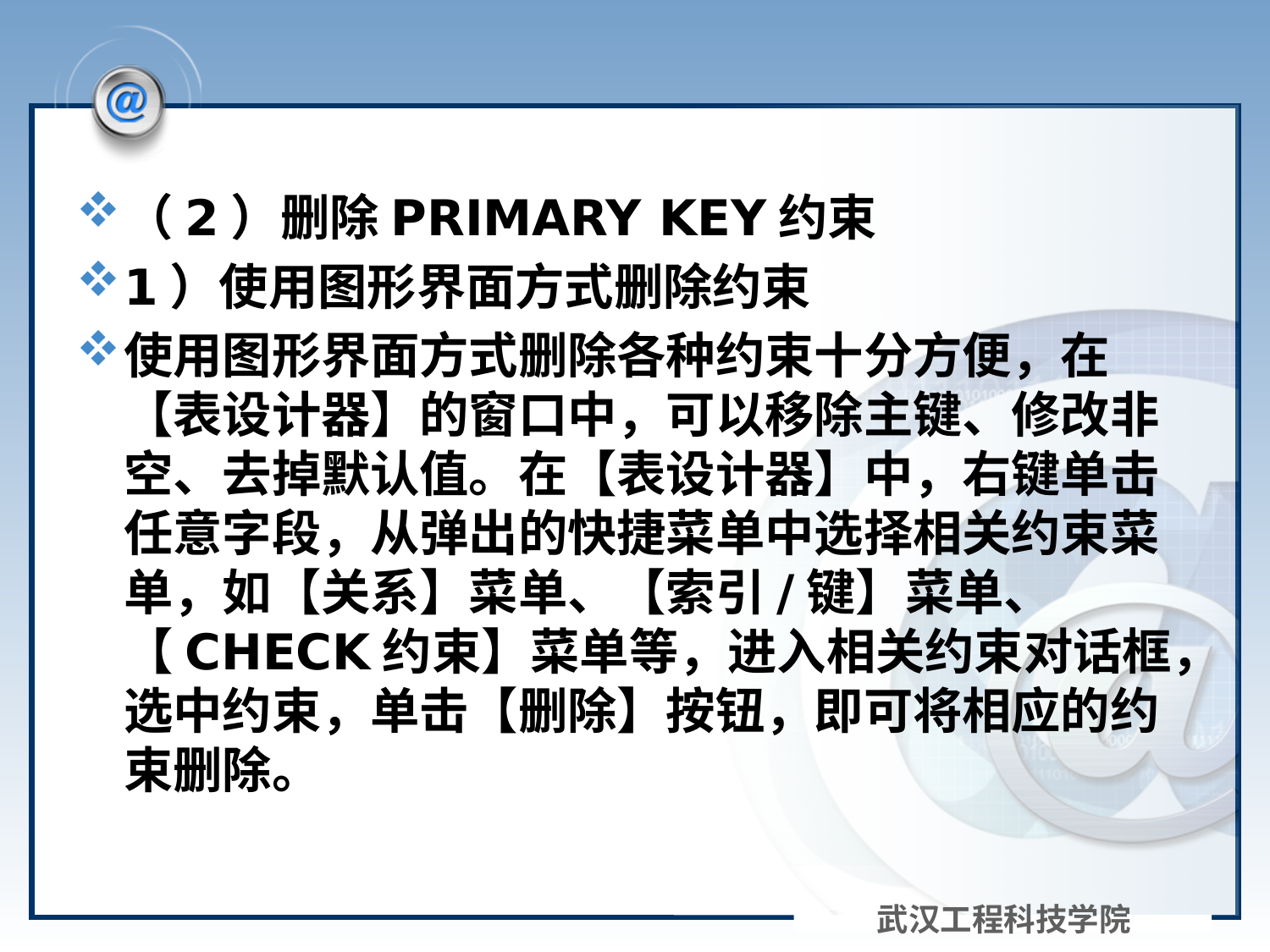

#
（2）删除PRIMARY KEY约束
1）使用图形界面方式删除约束
使用图形界面方式删除各种约束十分方便，在【表设计器】的窗口中，可以移除主键、修改非空、去掉默认值。在【表设计器】中，右键单击任意字段，从弹出的快捷菜单中选择相关约束菜单，如【关系】菜单、【索引/键】菜单、【CHECK约束】菜单等，进入相关约束对话框，选中约束，单击【删除】按钮，即可将相应的约束删除。

武汉工程科技学院